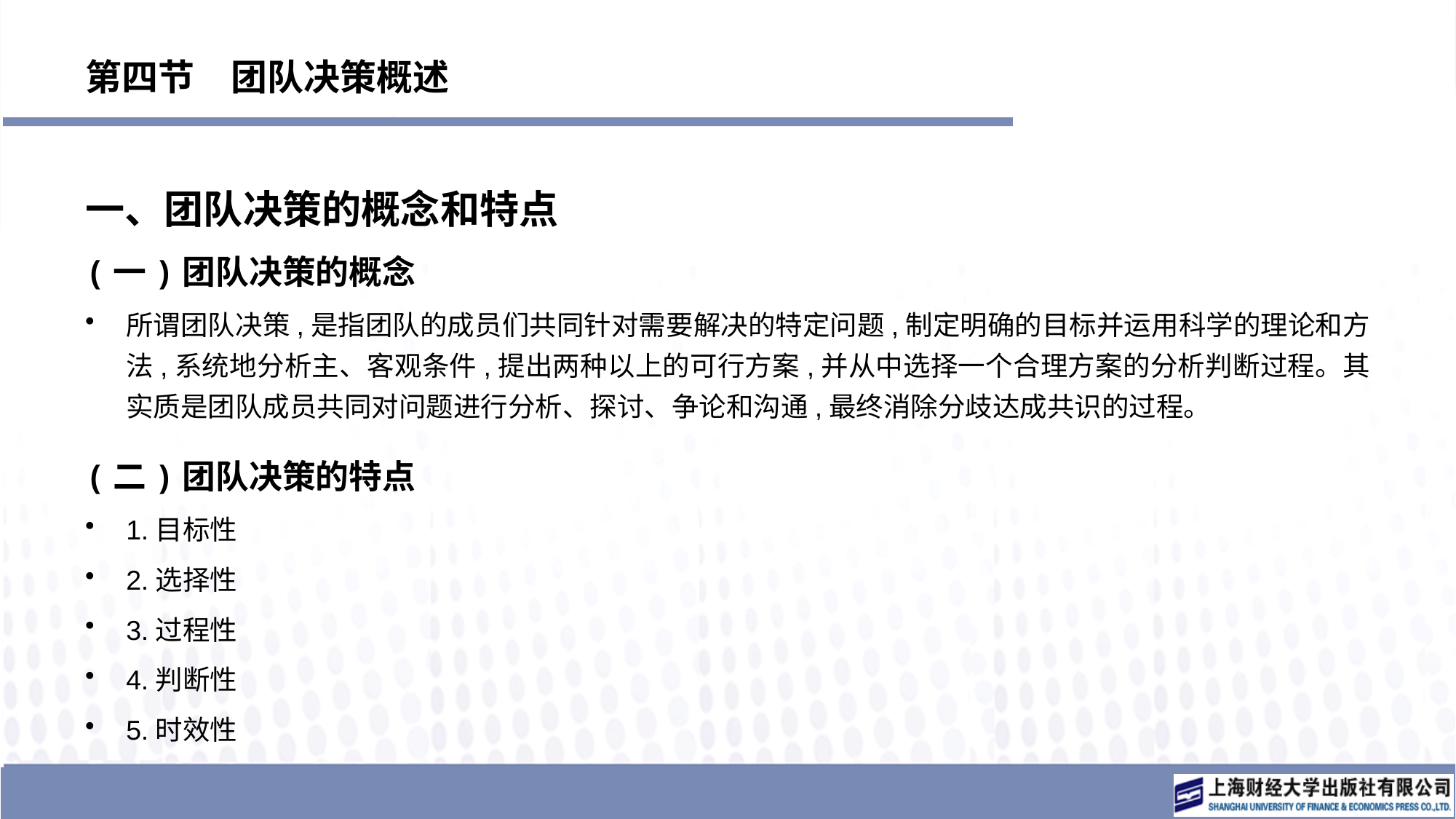

# 第四节　团队决策概述
一、团队决策的概念和特点
(一)团队决策的概念
所谓团队决策,是指团队的成员们共同针对需要解决的特定问题,制定明确的目标并运用科学的理论和方法,系统地分析主、客观条件,提出两种以上的可行方案,并从中选择一个合理方案的分析判断过程。其实质是团队成员共同对问题进行分析、探讨、争论和沟通,最终消除分歧达成共识的过程。
(二)团队决策的特点
1.目标性
2.选择性
3.过程性
4.判断性
5.时效性